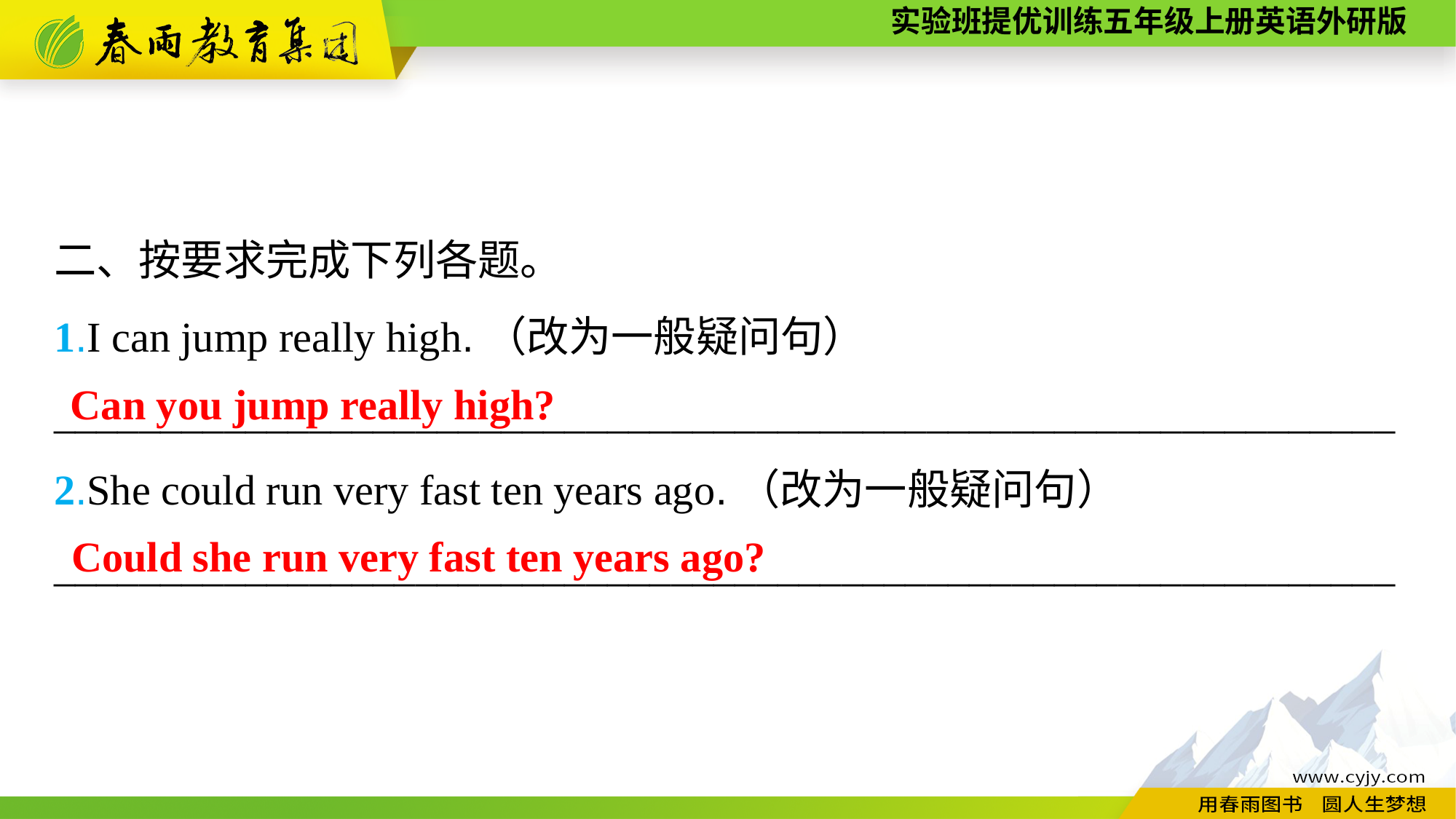

二、按要求完成下列各题。
1.I can jump really high.（改为一般疑问句）
_______________________________________________________________
2.She could run very fast ten years ago.（改为一般疑问句）
_______________________________________________________________
Can you jump really high?
Could she run very fast ten years ago?